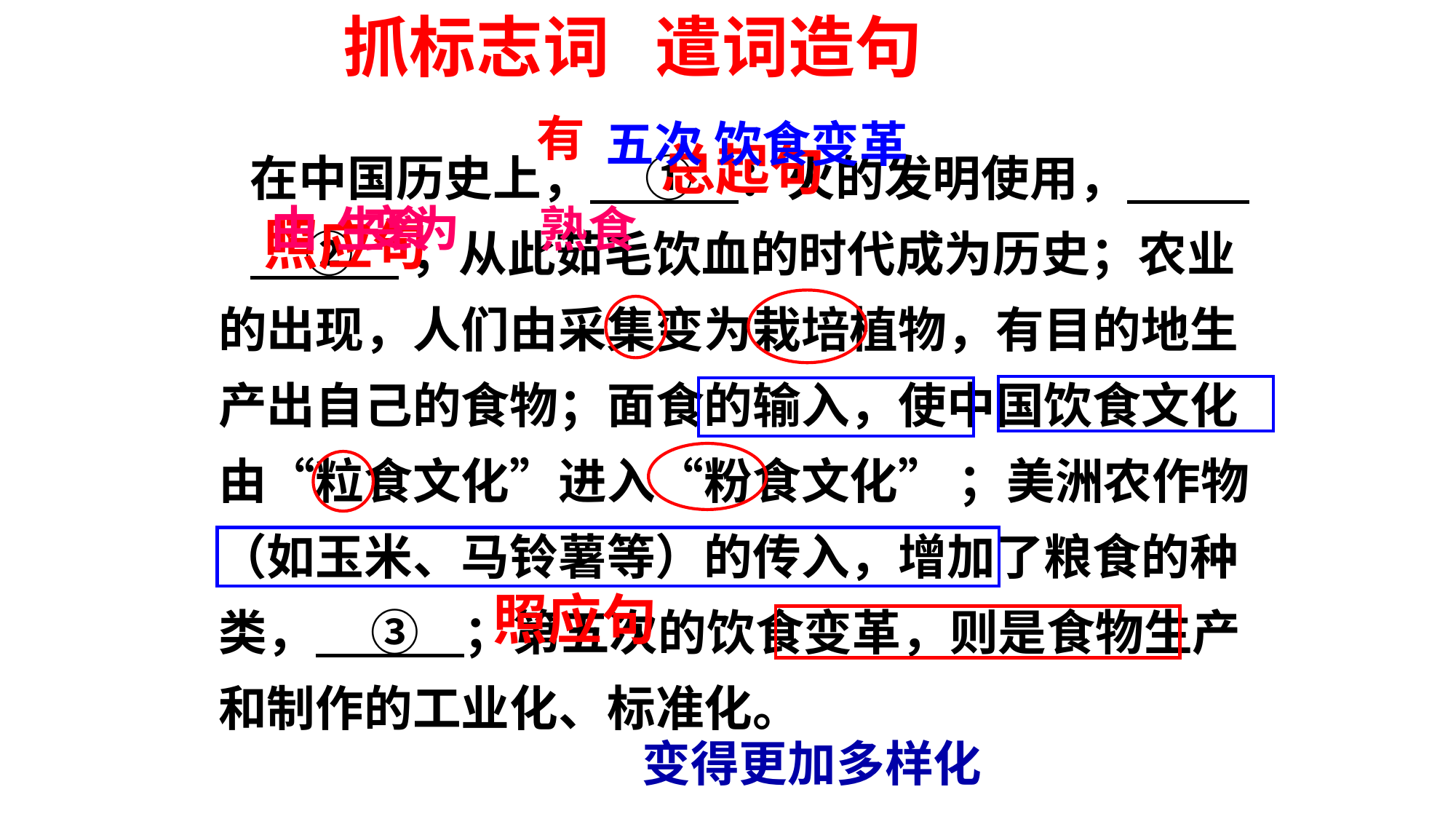

抓标志词   遣词造句
有
    五次 饮食变革
在中国历史上，     ①    ：火的发明使用，
     ②    ，从此茹毛饮血的时代成为历史；农业的出现，人们由采集变为栽培植物，有目的地生产出自己的食物；面食的输入，使中国饮食文化由“粒食文化”进入“粉食文化” ；美洲农作物（如玉米、马铃薯等）的传入，增加了粮食的种类，     ③    ；第五次的饮食变革，则是食物生产和制作的工业化、标准化。
总起句
  由    变为
生食
熟食
照应句

照应句

变得更加多样化